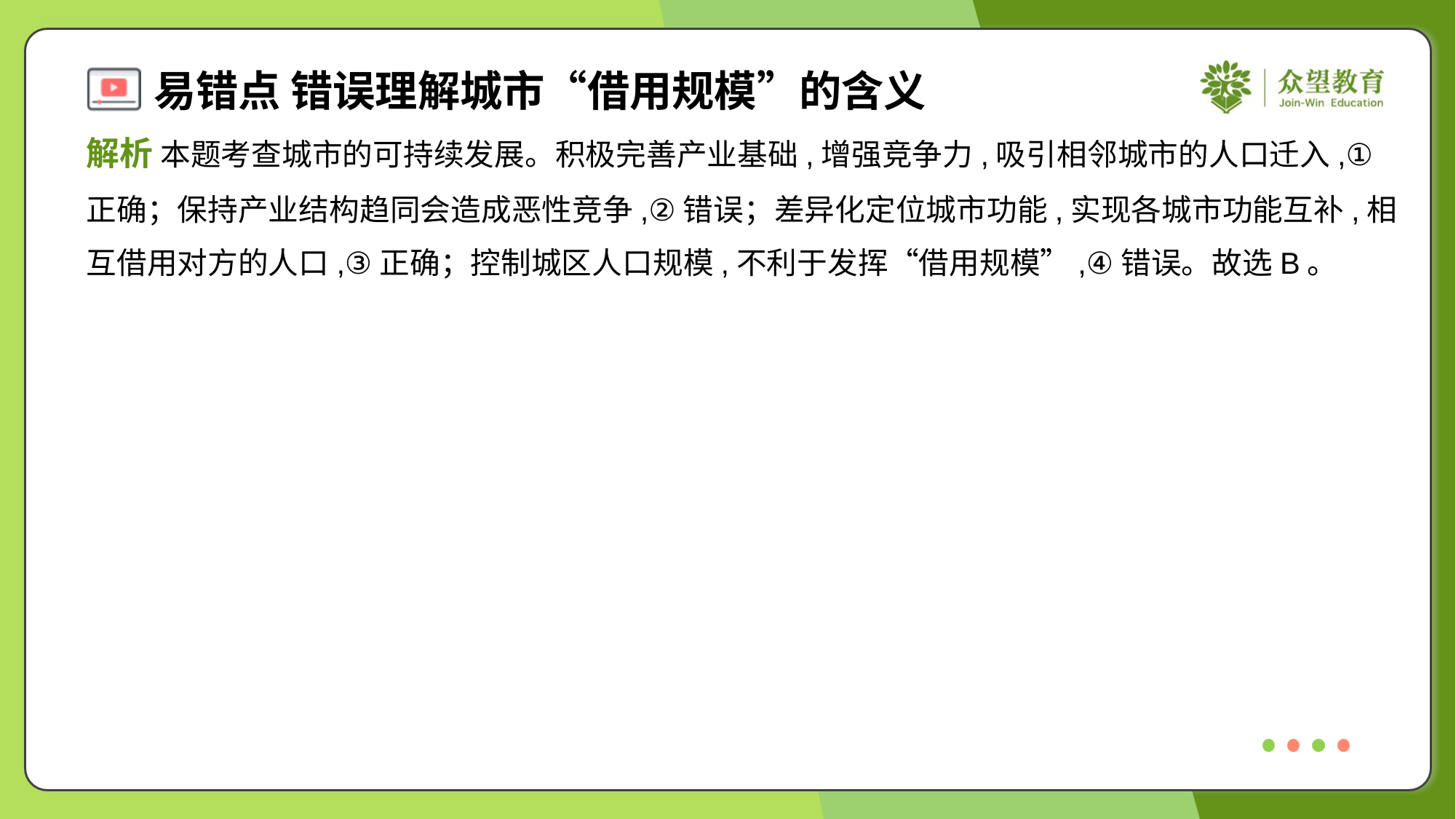

解析 本题考查城市的可持续发展。积极完善产业基础,增强竞争力,吸引相邻城市的人口迁入,①
正确；保持产业结构趋同会造成恶性竞争,②错误；差异化定位城市功能,实现各城市功能互补,相
互借用对方的人口,③正确；控制城区人口规模,不利于发挥“借用规模”,④错误。故选B。